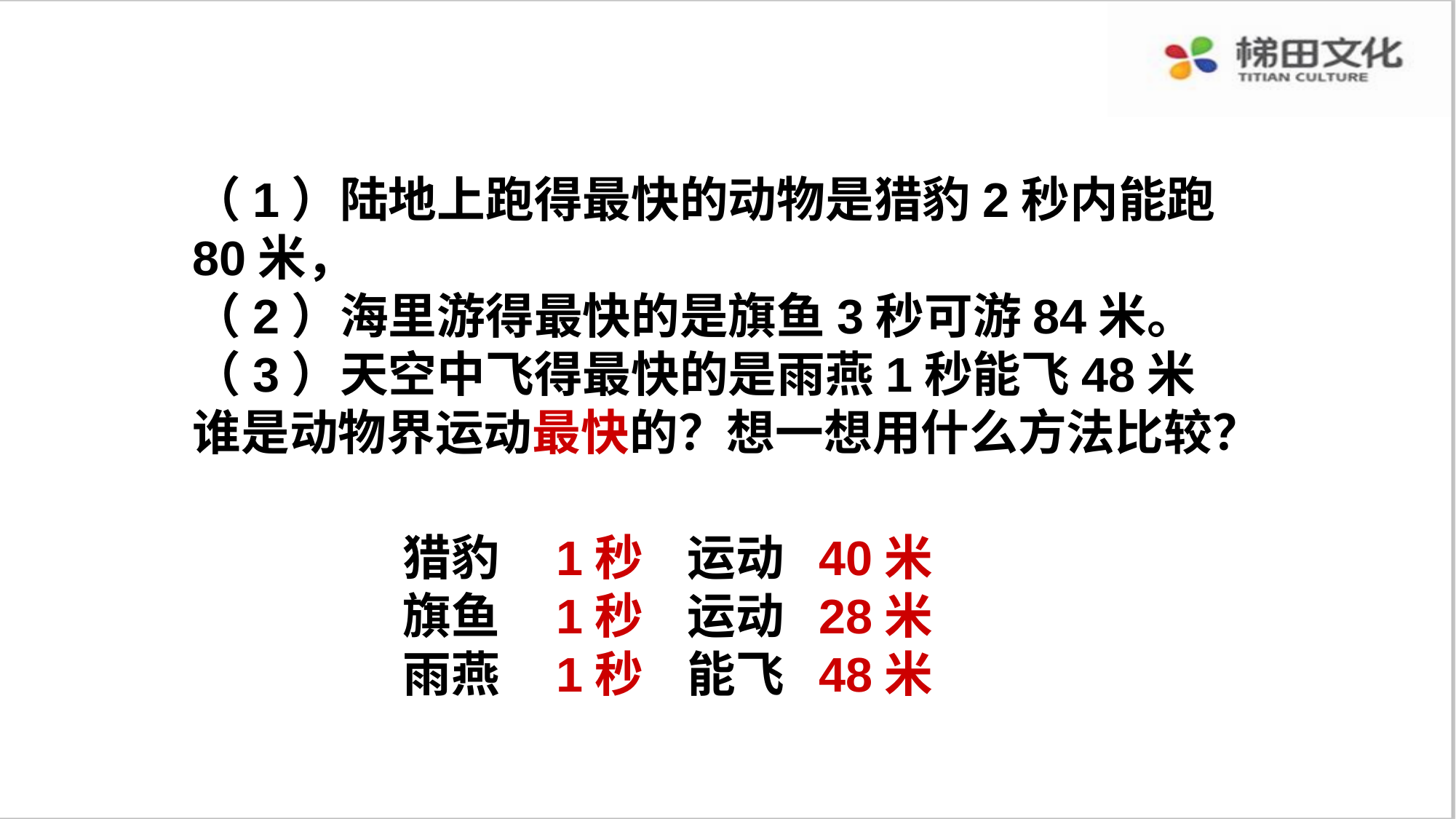

动一动脑筋
（1）陆地上跑得最快的动物是猎豹2秒内能跑80米，
（2）海里游得最快的是旗鱼3秒可游84米。
（3）天空中飞得最快的是雨燕1秒能飞48米
谁是动物界运动最快的？想一想用什么方法比较？
猎豹    1秒    运动  40米
旗鱼    1秒    运动  28米
雨燕    1秒    能飞  48米